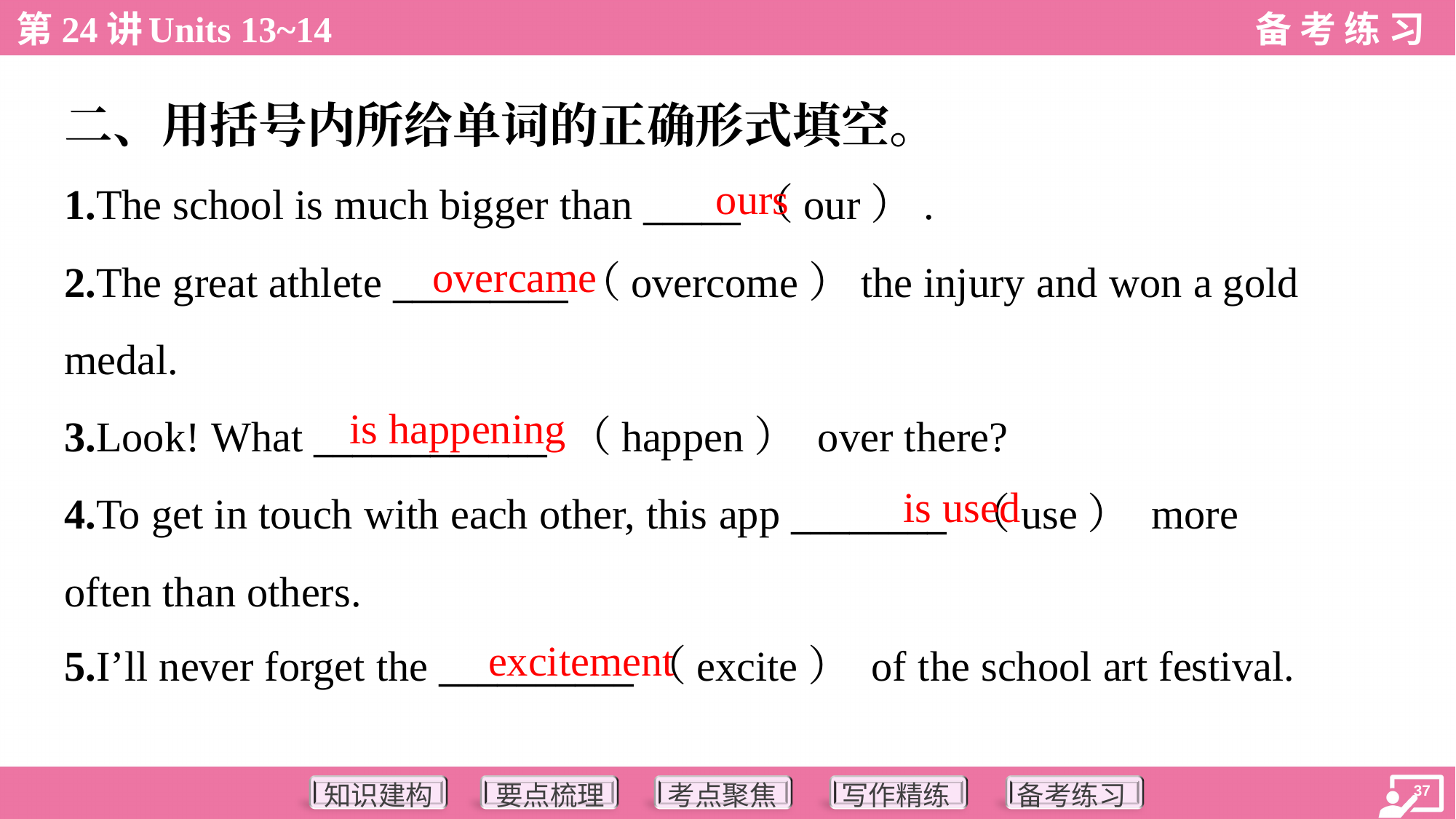

二、用括号内所给单词的正确形式填空。
ours
1.The school is much bigger than _____（our）.
2.The great athlete _________（overcome）the injury and won a gold
medal.
3.Look! What ____________ （happen） over there?
4.To get in touch with each other, this app ________ （use） more
often than others.
5.I’ll never forget the __________（excite） of the school art festival.
overcame
is happening
is used
excitement